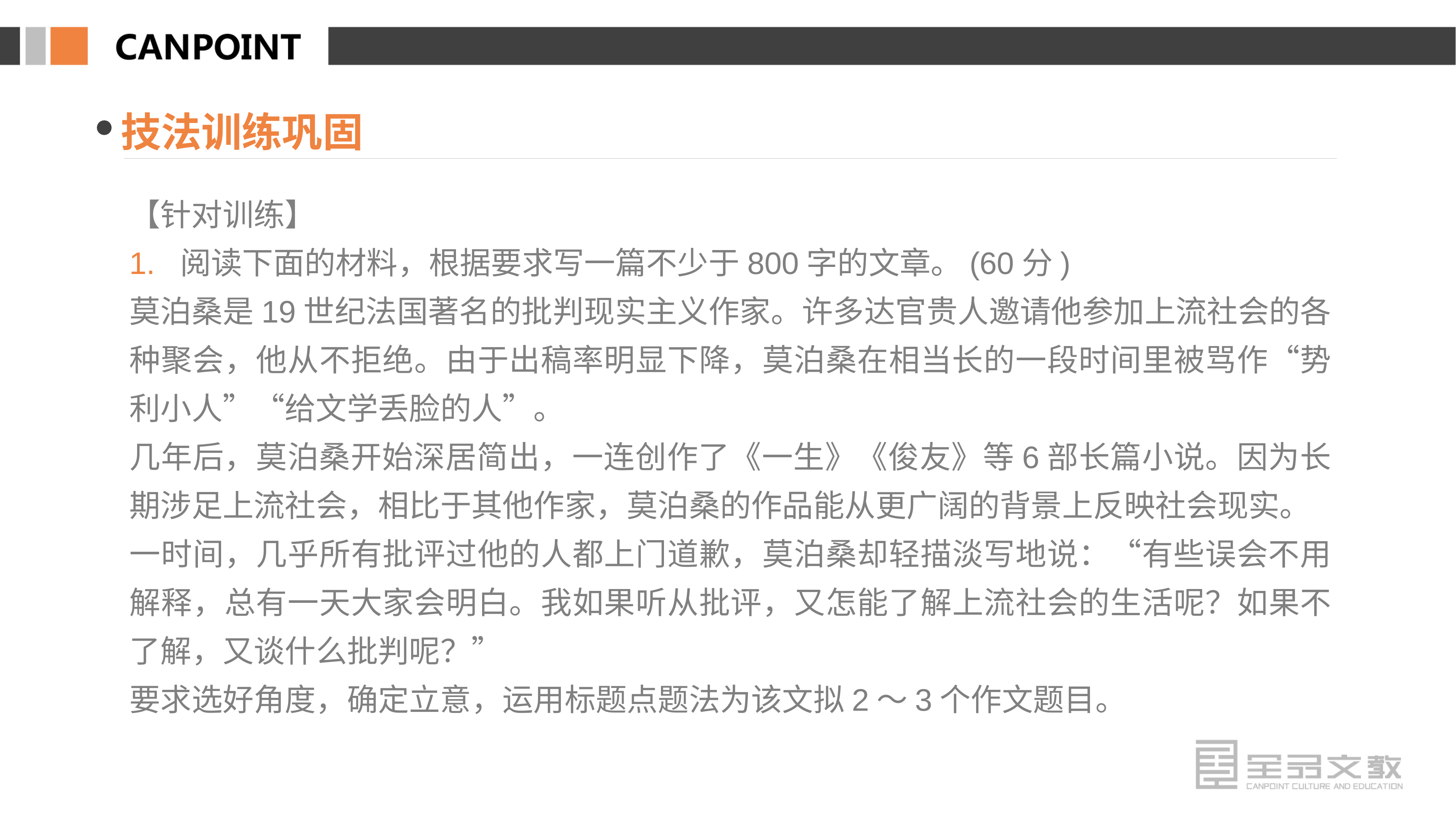

技法训练巩固

【针对训练】
1.  阅读下面的材料，根据要求写一篇不少于800字的文章。(60分)
莫泊桑是19世纪法国著名的批判现实主义作家。许多达官贵人邀请他参加上流社会的各种聚会，他从不拒绝。由于出稿率明显下降，莫泊桑在相当长的一段时间里被骂作“势利小人”“给文学丢脸的人”。
几年后，莫泊桑开始深居简出，一连创作了《一生》《俊友》等6部长篇小说。因为长期涉足上流社会，相比于其他作家，莫泊桑的作品能从更广阔的背景上反映社会现实。
一时间，几乎所有批评过他的人都上门道歉，莫泊桑却轻描淡写地说：“有些误会不用解释，总有一天大家会明白。我如果听从批评，又怎能了解上流社会的生活呢？如果不了解，又谈什么批判呢？”
要求选好角度，确定立意，运用标题点题法为该文拟2～3个作文题目。